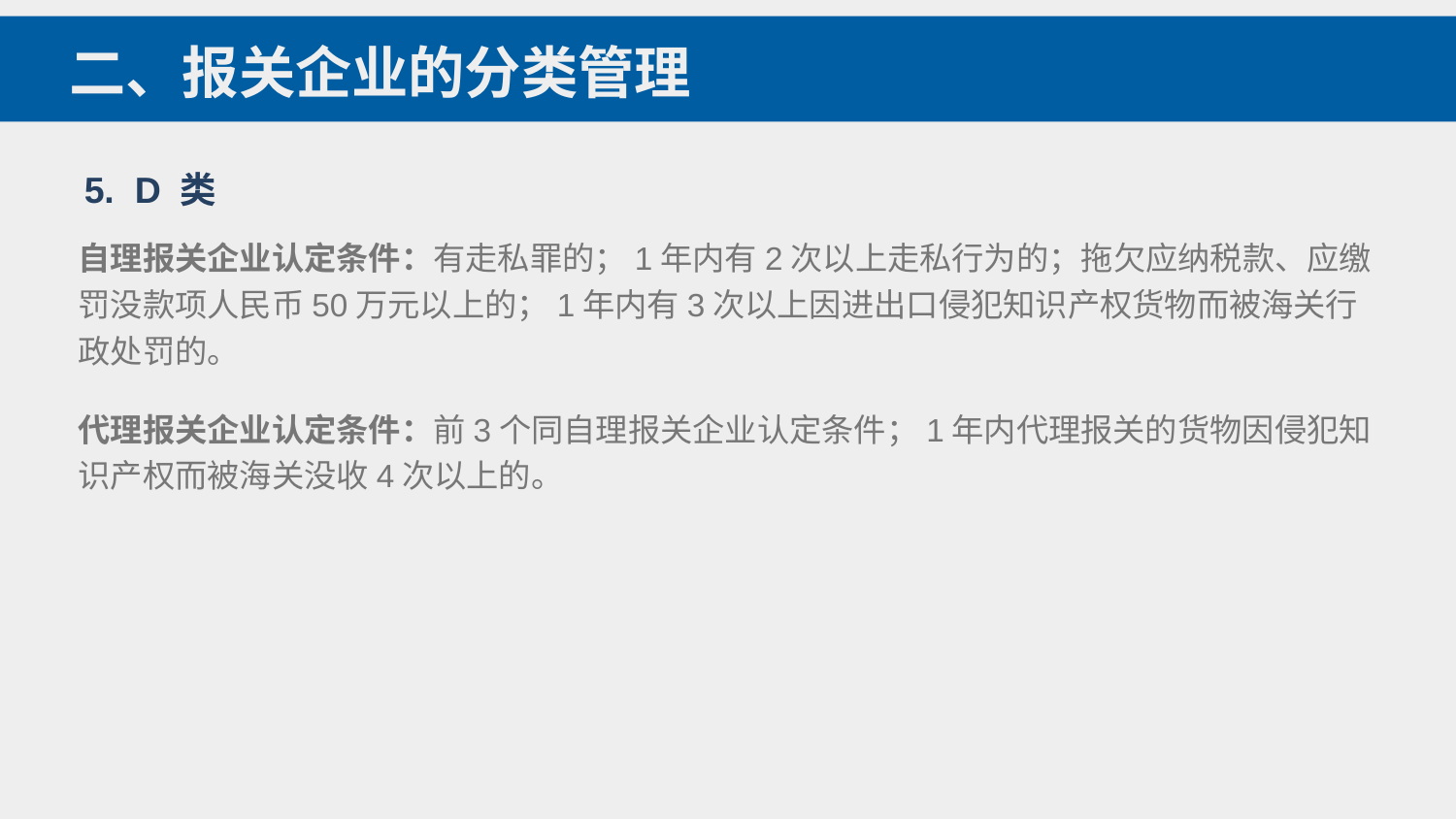

二、报关企业的分类管理
5.  D 类
自理报关企业认定条件：有走私罪的；1年内有2次以上走私行为的；拖欠应纳税款、应缴罚没款项人民币50万元以上的；1年内有3次以上因进出口侵犯知识产权货物而被海关行政处罚的。

代理报关企业认定条件：前3个同自理报关企业认定条件；1年内代理报关的货物因侵犯知识产权而被海关没收4次以上的。